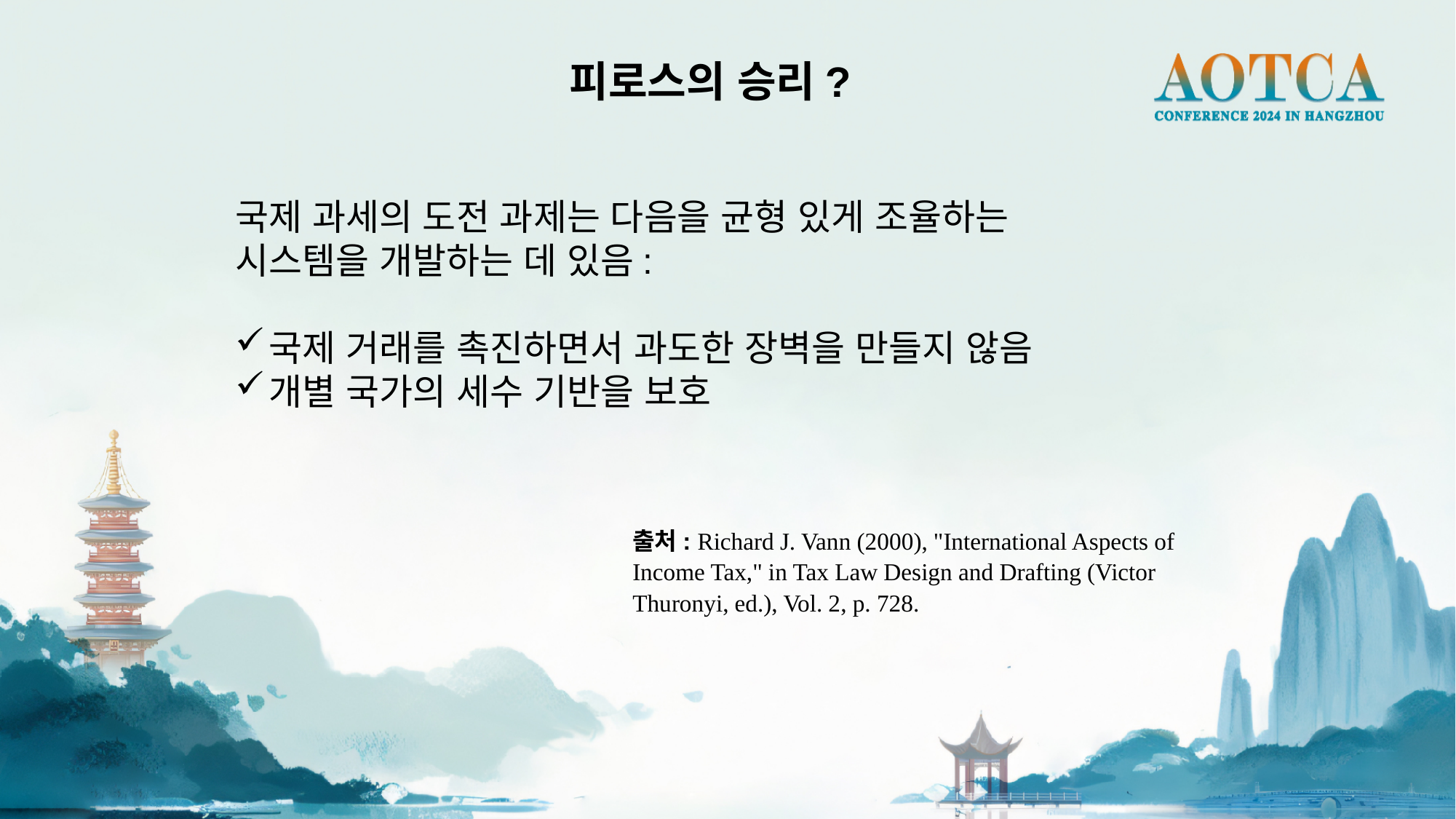

피로스의 승리?
국제 과세의 도전 과제는 다음을 균형 있게 조율하는 시스템을 개발하는 데 있음:

국제 거래를 촉진하면서 과도한 장벽을 만들지 않음
개별 국가의 세수 기반을 보호
출처: Richard J. Vann (2000), "International Aspects of Income Tax," in Tax Law Design and Drafting (Victor Thuronyi, ed.), Vol. 2, p. 728.